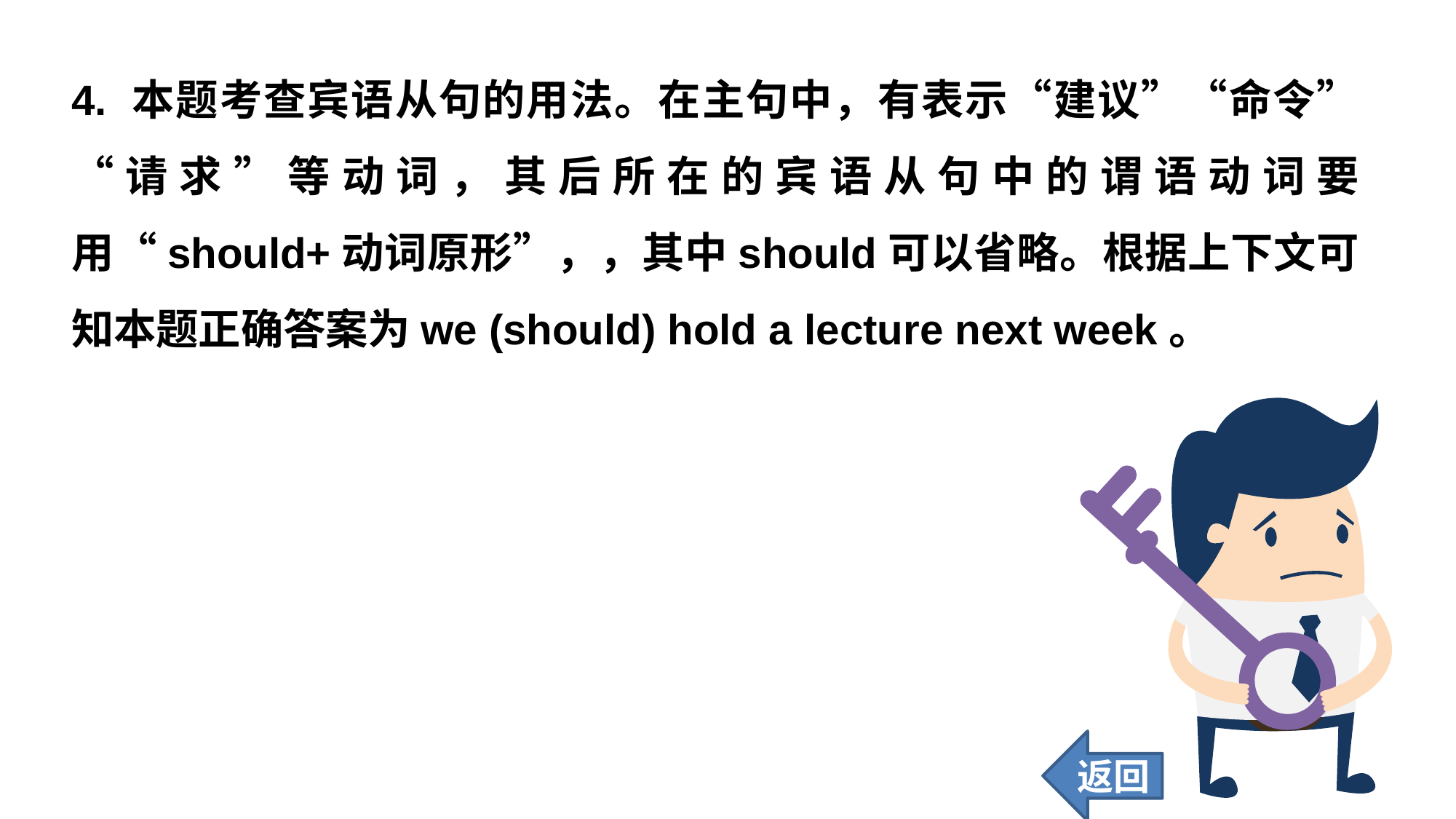

4. 本题考查宾语从句的用法。在主句中，有表示“建议”“命令”“请求”等动词，其后所在的宾语从句中的谓语动词要用“should+动词原形”，，其中should可以省略。根据上下文可知本题正确答案为we (should) hold a lecture next week。

返回
99